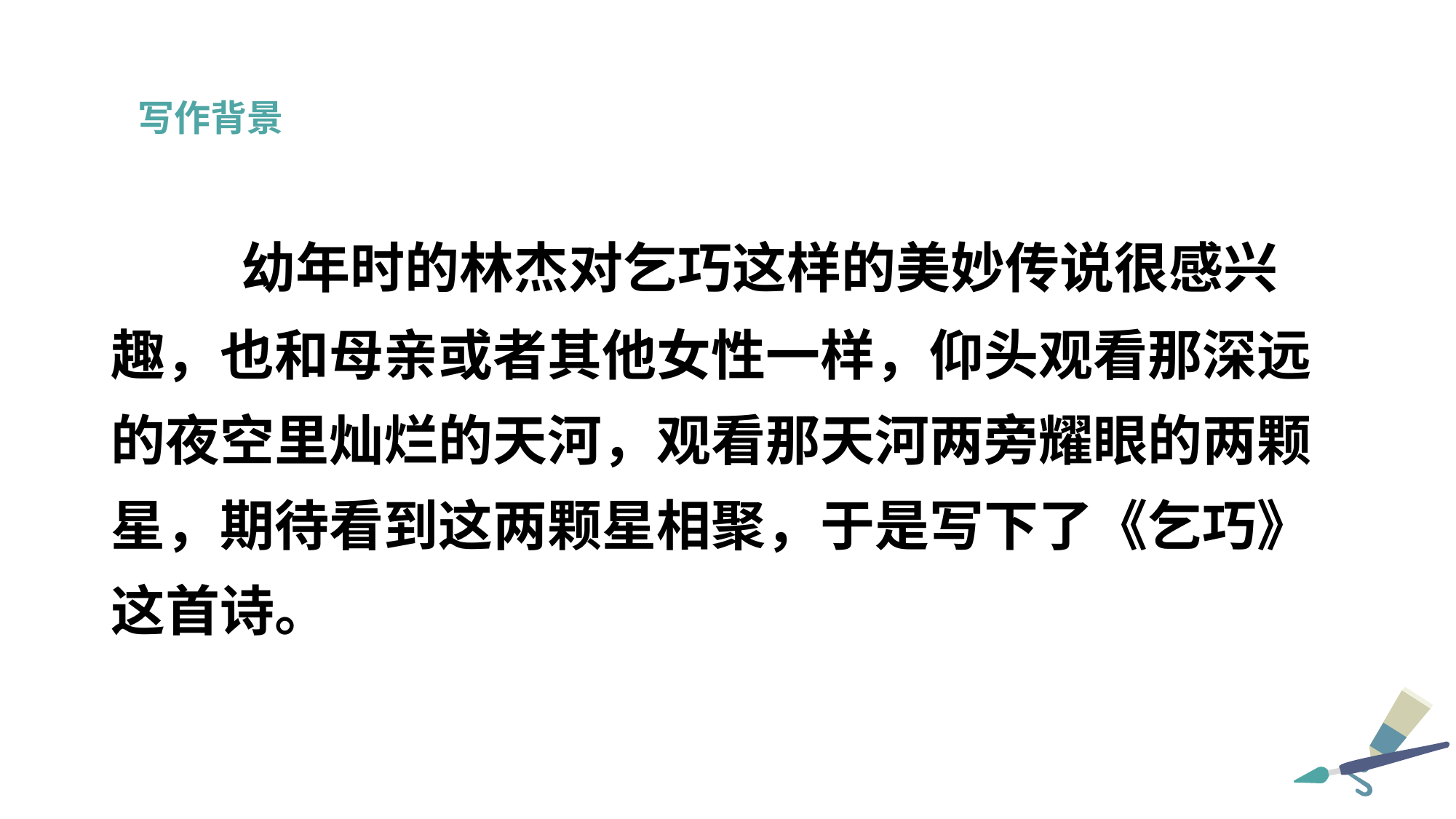

写作背景
　　幼年时的林杰对乞巧这样的美妙传说很感兴趣，也和母亲或者其他女性一样，仰头观看那深远的夜空里灿烂的天河，观看那天河两旁耀眼的两颗星，期待看到这两颗星相聚，于是写下了《乞巧》这首诗。